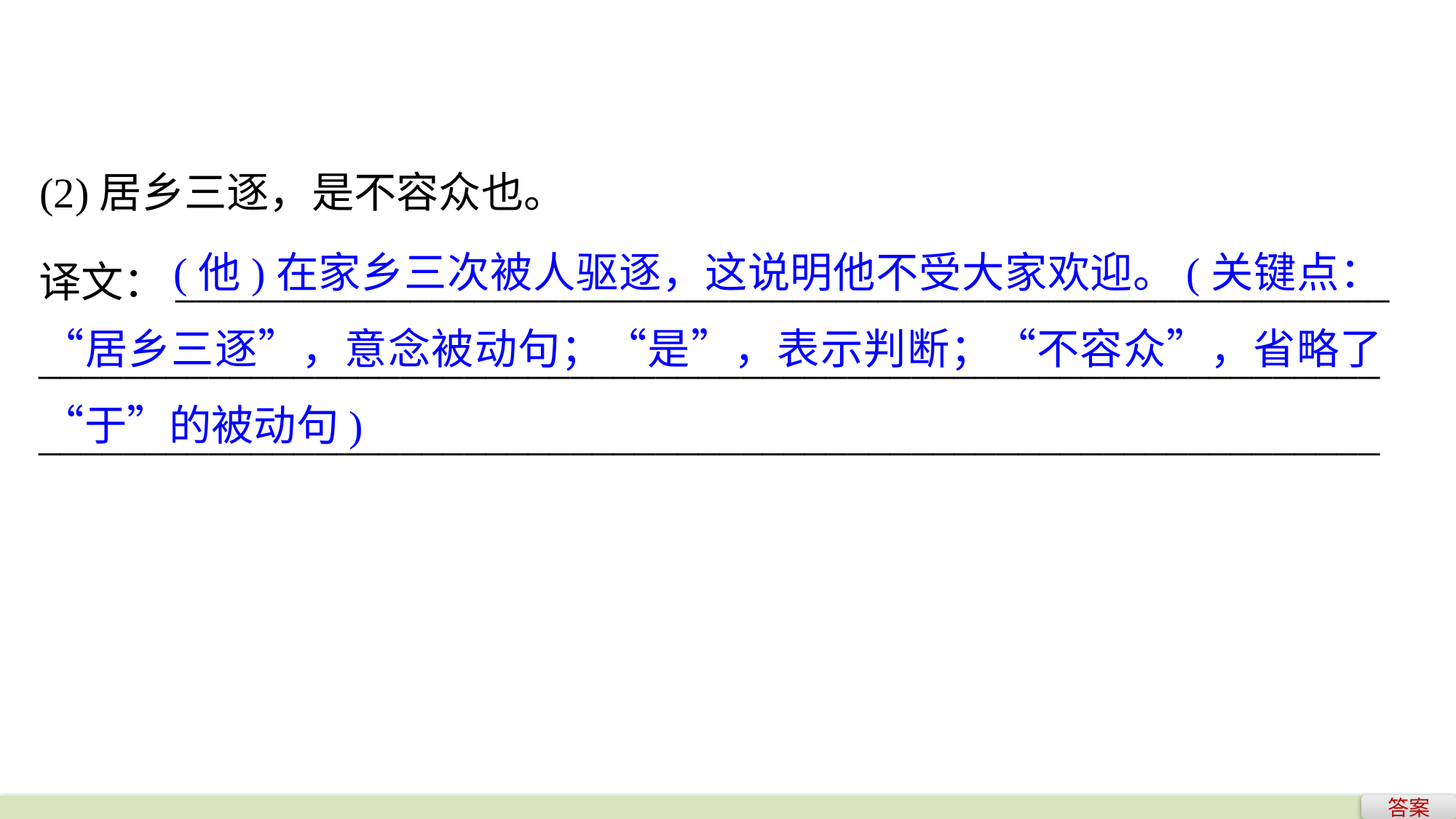

(2)居乡三逐，是不容众也。
	  (他)在家乡三次被人驱逐，这说明他不受大家欢迎。(关键点：“居乡三逐”，意念被动句；“是”，表示判断；“不容众”，省略了“于”的被动句)
译文：_________________________________________________________
______________________________________________________________________________________________________________________________
答案